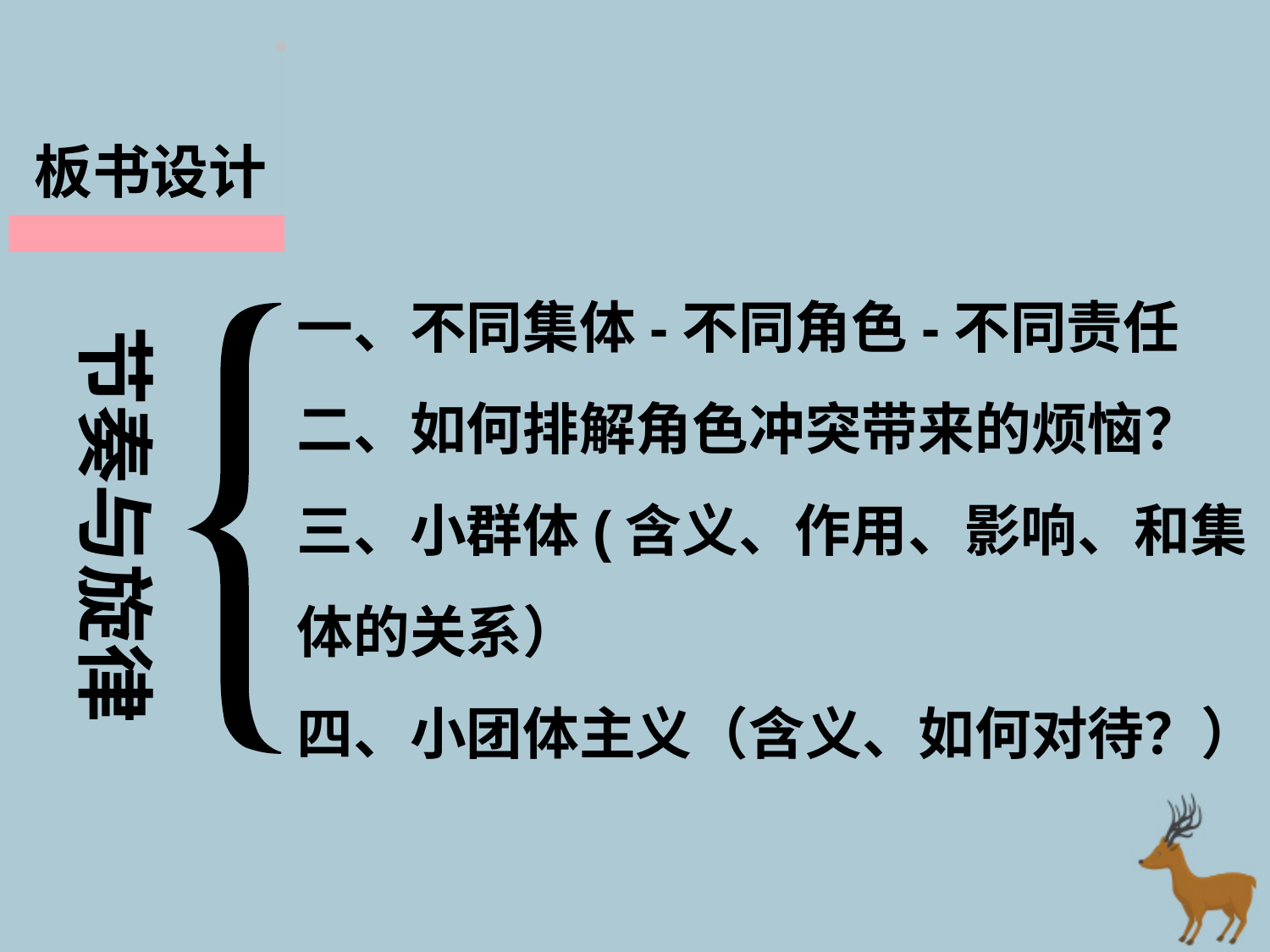

板书设计

一、不同集体-不同角色-不同责任
二、如何排解角色冲突带来的烦恼？
三、小群体(含义、作用、影响、和集体的关系）
四、小团体主义（含义、如何对待？）
节奏与旋律